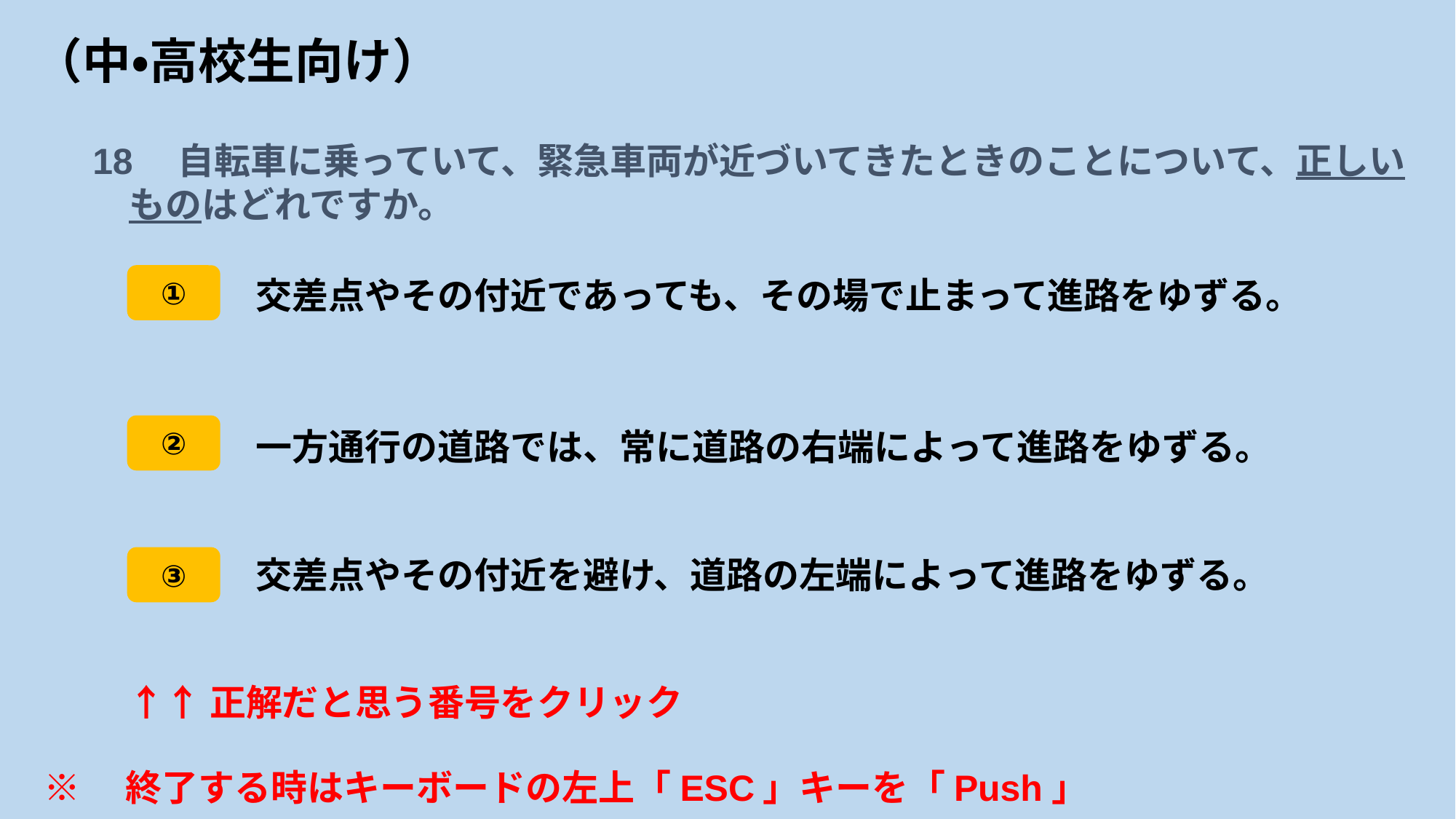

# （中・高校生向け）
18　自転車に乗っていて、緊急車両が近づいてきたときのことについて、正しい
　ものはどれですか。
①
交差点やその付近であっても、その場で止まって進路をゆずる。
②
一方通行の道路では、常に道路の右端によって進路をゆずる。
③
交差点やその付近を避け、道路の左端によって進路をゆずる。
↑↑正解だと思う番号をクリック
※　終了する時はキーボードの左上「ESC」キーを「Push」